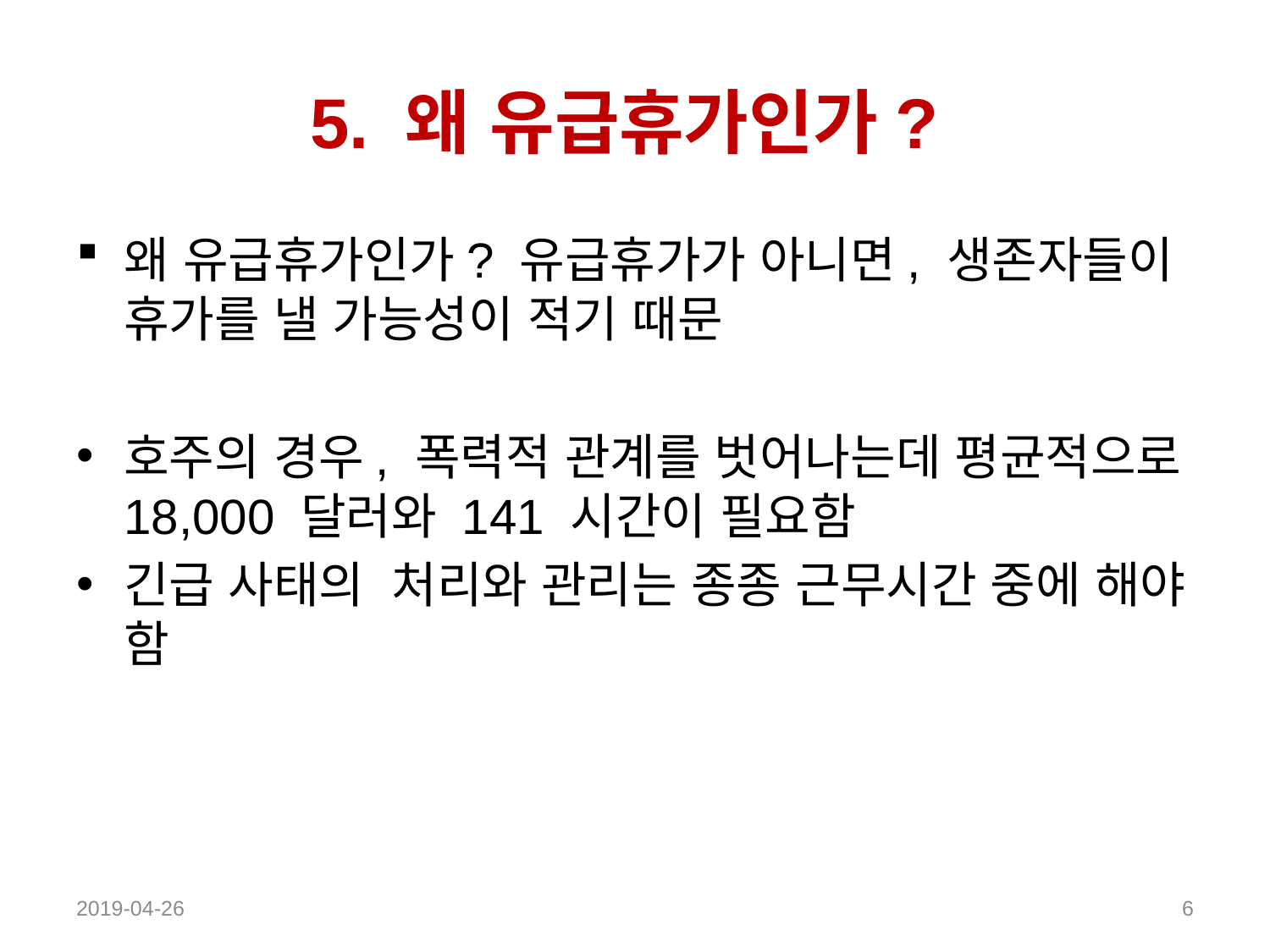

# 5. 왜 유급휴가인가?
왜 유급휴가인가? 유급휴가가 아니면, 생존자들이 휴가를 낼 가능성이 적기 때문

호주의 경우, 폭력적 관계를 벗어나는데 평균적으로 18,000 달러와 141 시간이 필요함
긴급 사태의  처리와 관리는 종종 근무시간 중에 해야 함
2019-04-26
6